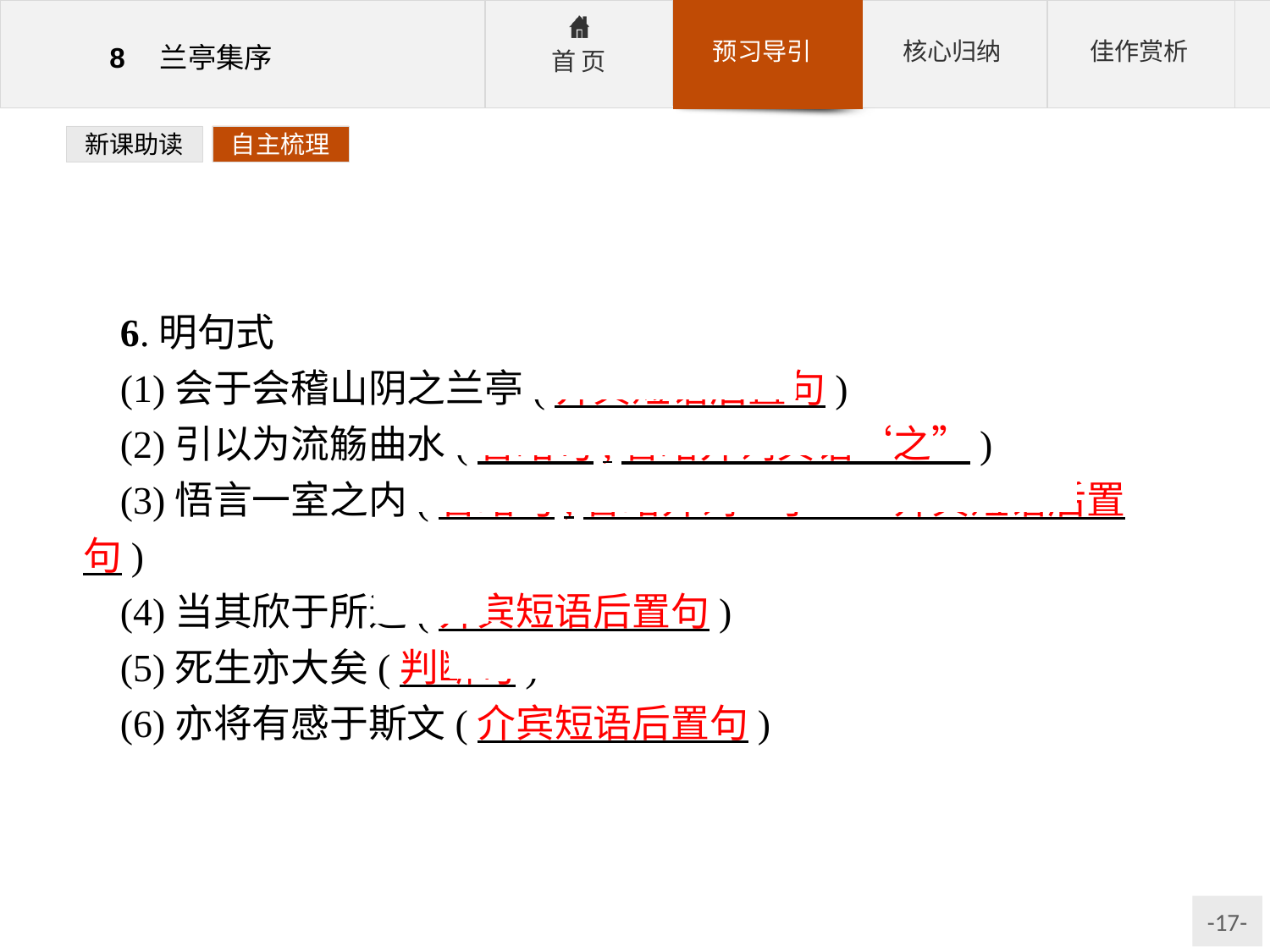

新课助读
自主梳理
6.明句式
(1)会于会稽山阴之兰亭(介宾短语后置句)
(2)引以为流觞曲水(省略句,省略介词宾语“之”)
(3)悟言一室之内(省略句,省略介词“于”　介宾短语后置句)
(4)当其欣于所遇(介宾短语后置句)
(5)死生亦大矣(判断句)
(6)亦将有感于斯文(介宾短语后置句)